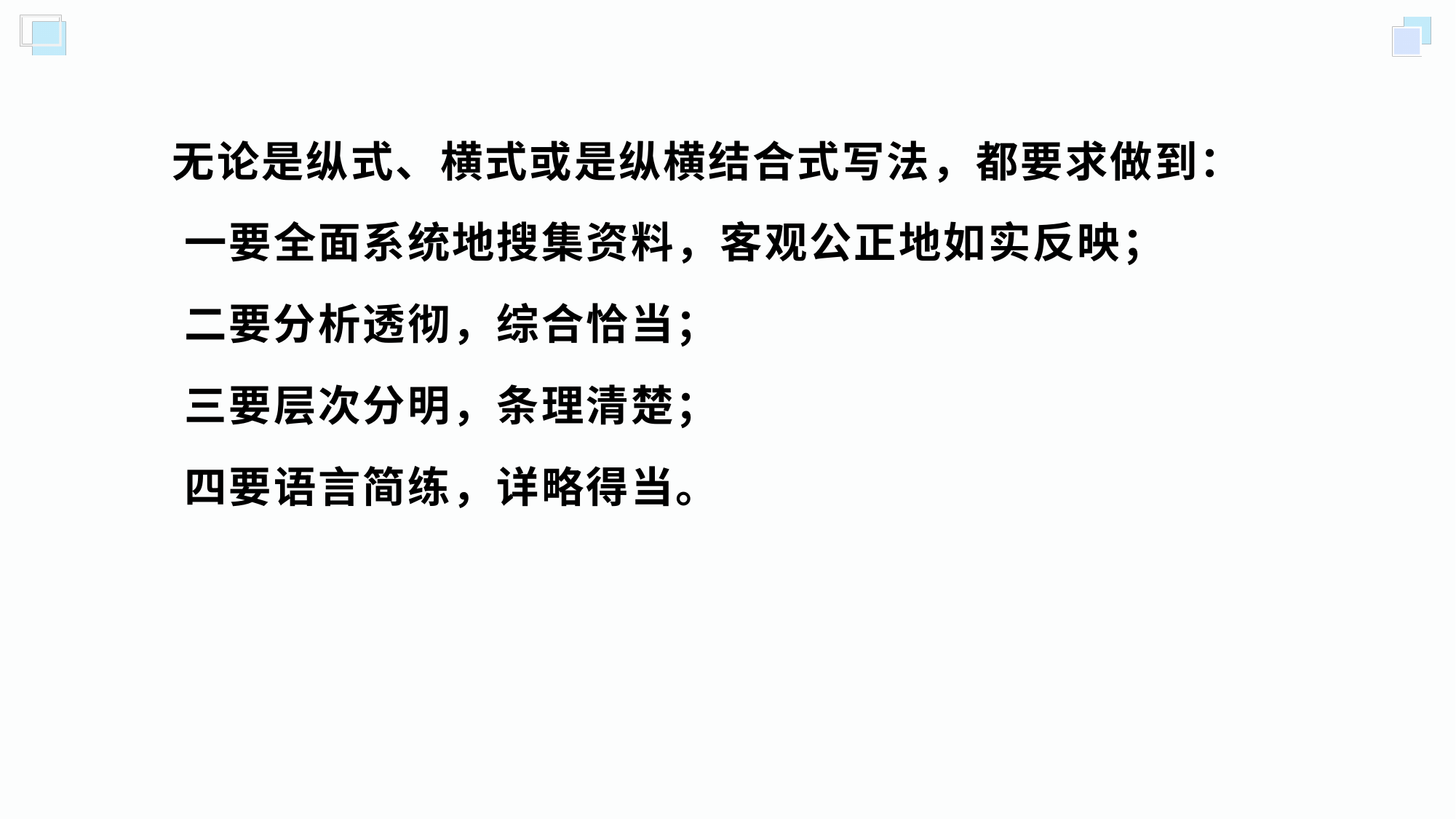

无论是纵式、横式或是纵横结合式写法，都要求做到：
       一要全面系统地搜集资料，客观公正地如实反映；
       二要分析透彻，综合恰当；
       三要层次分明，条理清楚；
       四要语言简练，详略得当。